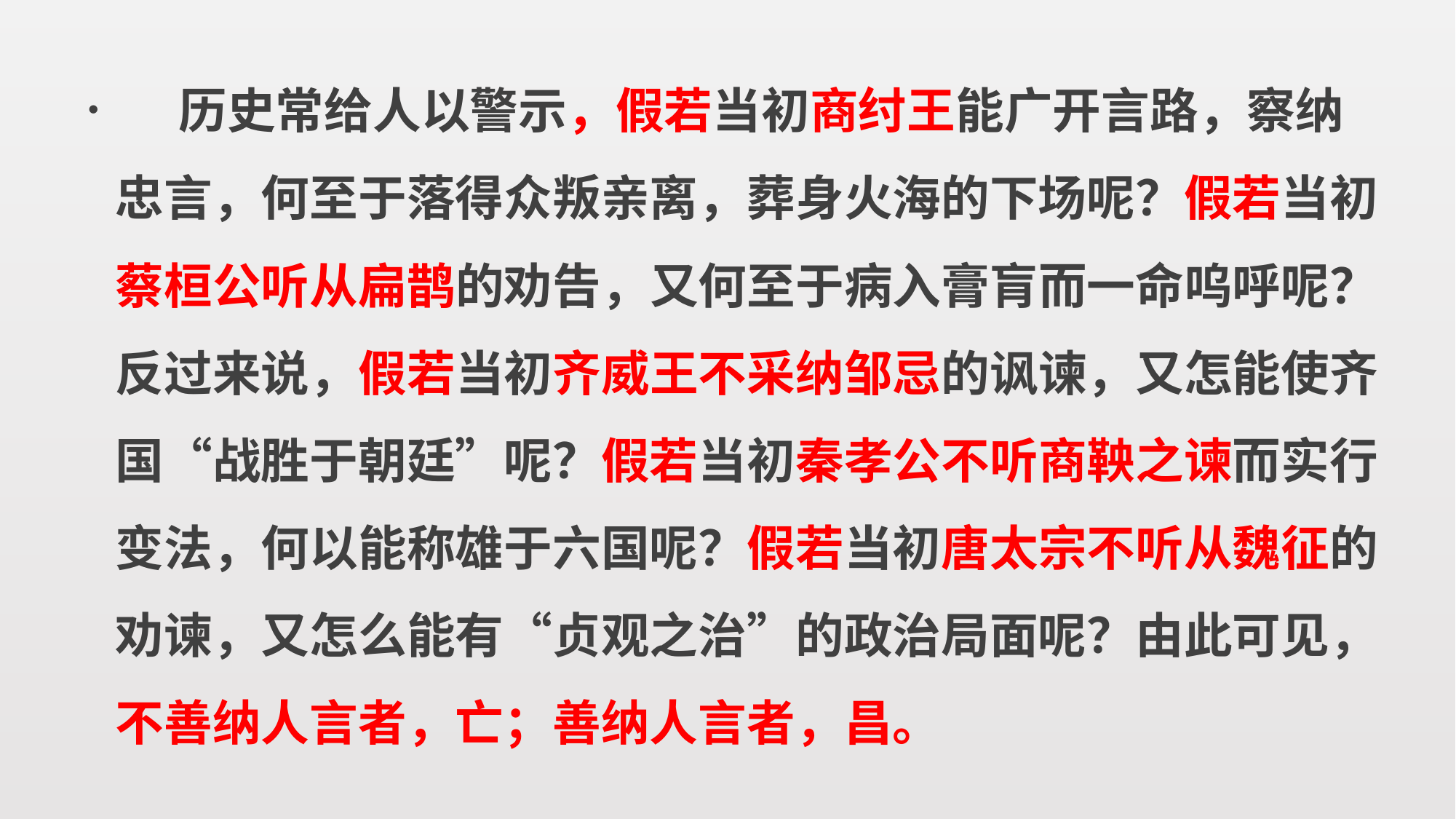

历史常给人以警示，假若当初商纣王能广开言路，察纳忠言，何至于落得众叛亲离，葬身火海的下场呢？假若当初蔡桓公听从扁鹊的劝告，又何至于病入膏肓而一命呜呼呢？反过来说，假若当初齐威王不采纳邹忌的讽谏，又怎能使齐国“战胜于朝廷”呢？假若当初秦孝公不听商鞅之谏而实行变法，何以能称雄于六国呢？假若当初唐太宗不听从魏征的劝谏，又怎么能有“贞观之治”的政治局面呢？由此可见，不善纳人言者，亡；善纳人言者，昌。